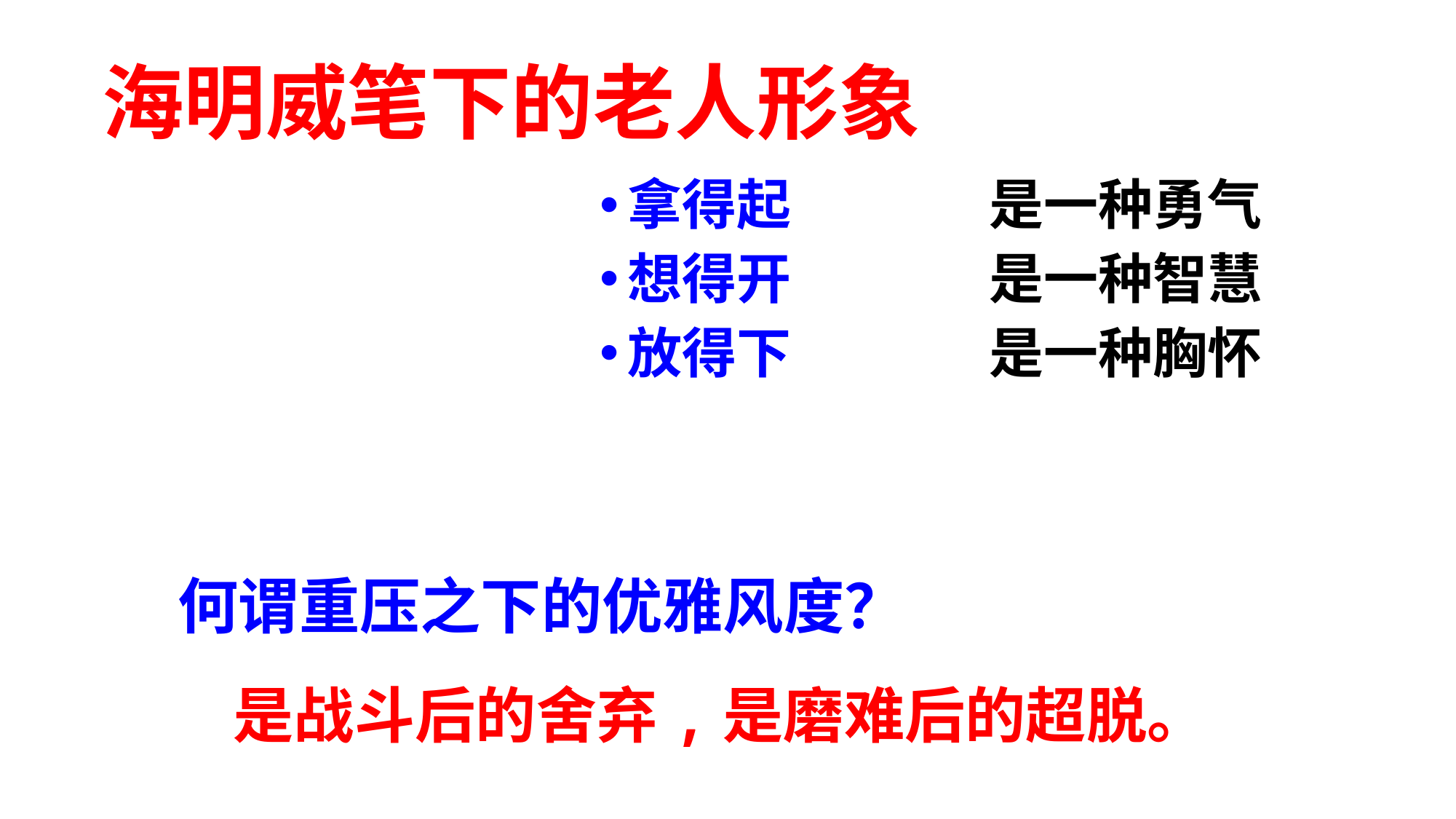

海明威笔下的老人形象
拿得起
想得开
放得下
是一种勇气
是一种智慧
是一种胸怀
       何谓重压之下的优雅风度？
           是战斗后的舍弃,是磨难后的超脱。